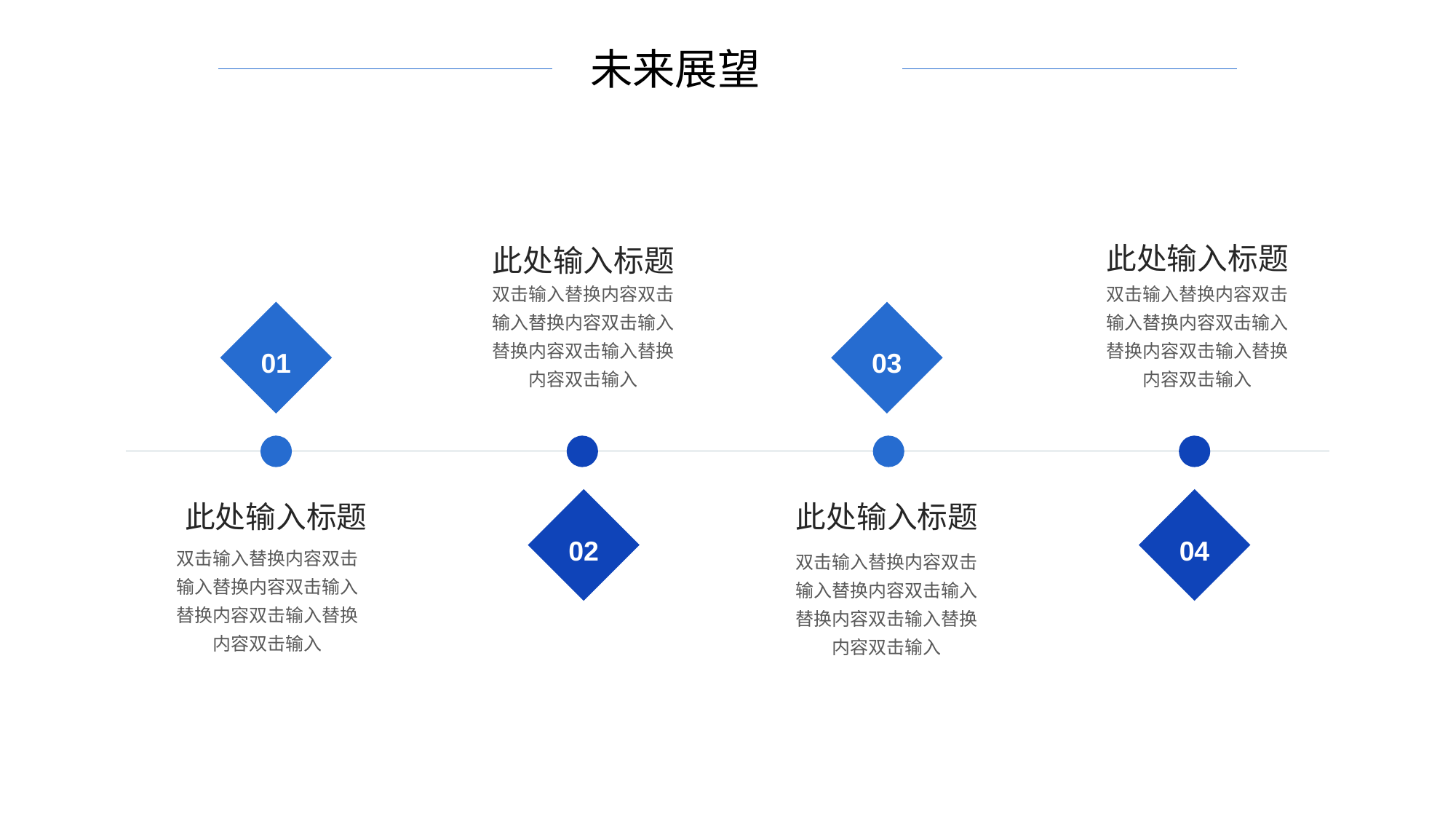

行业PPT模板http://www.1ppt.com/hangye/
未来展望
此处输入标题
此处输入标题
双击输入替换内容双击输入替换内容双击输入替换内容双击输入替换内容双击输入
双击输入替换内容双击输入替换内容双击输入替换内容双击输入替换内容双击输入
01
03

此处输入标题
此处输入标题
02
04
双击输入替换内容双击输入替换内容双击输入替换内容双击输入替换内容双击输入
双击输入替换内容双击输入替换内容双击输入替换内容双击输入替换内容双击输入